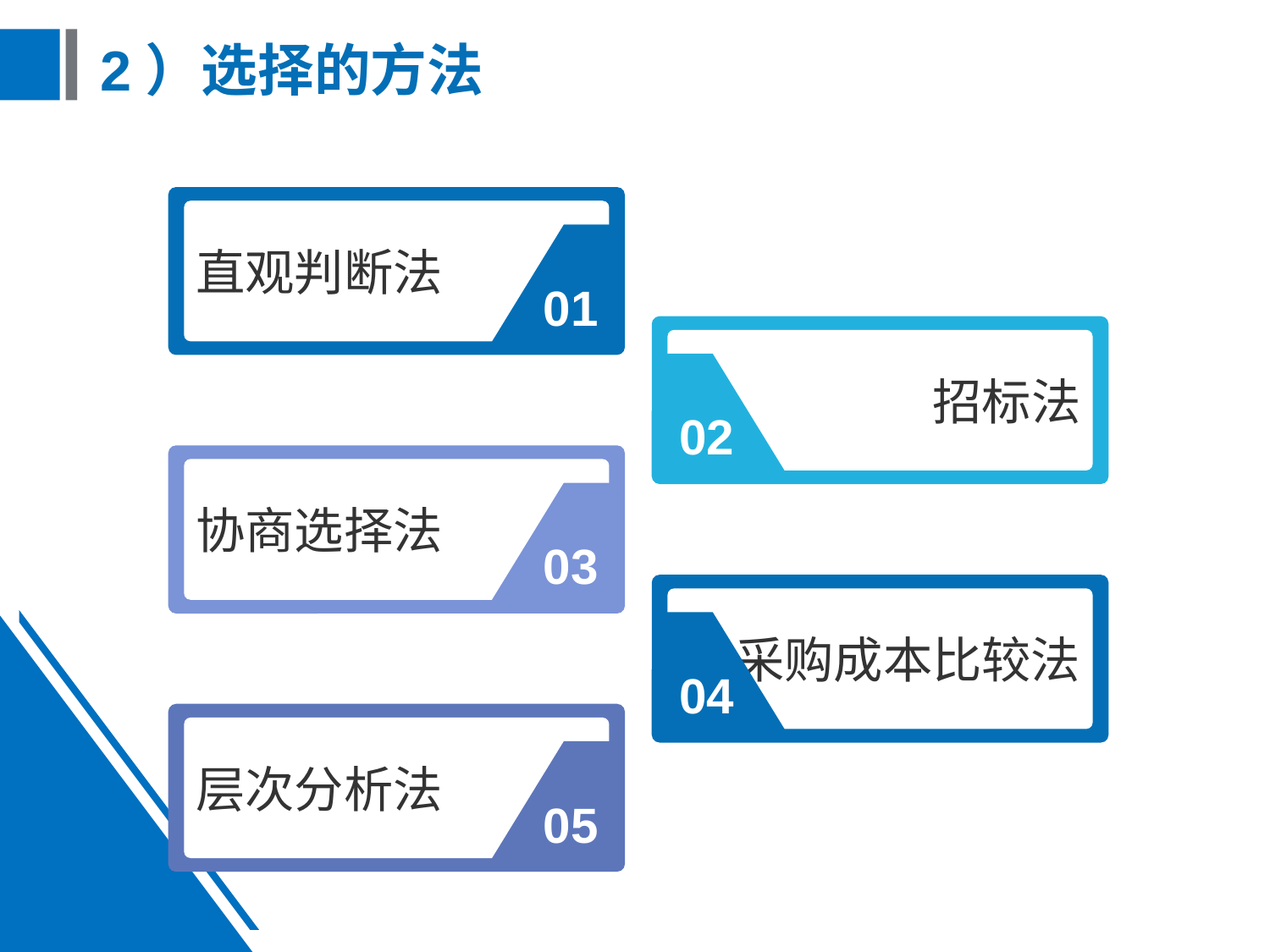

# 2）选择的方法

直观判断法
01

招标法
02

协商选择法
03

采购成本比较法
04

层次分析法
05